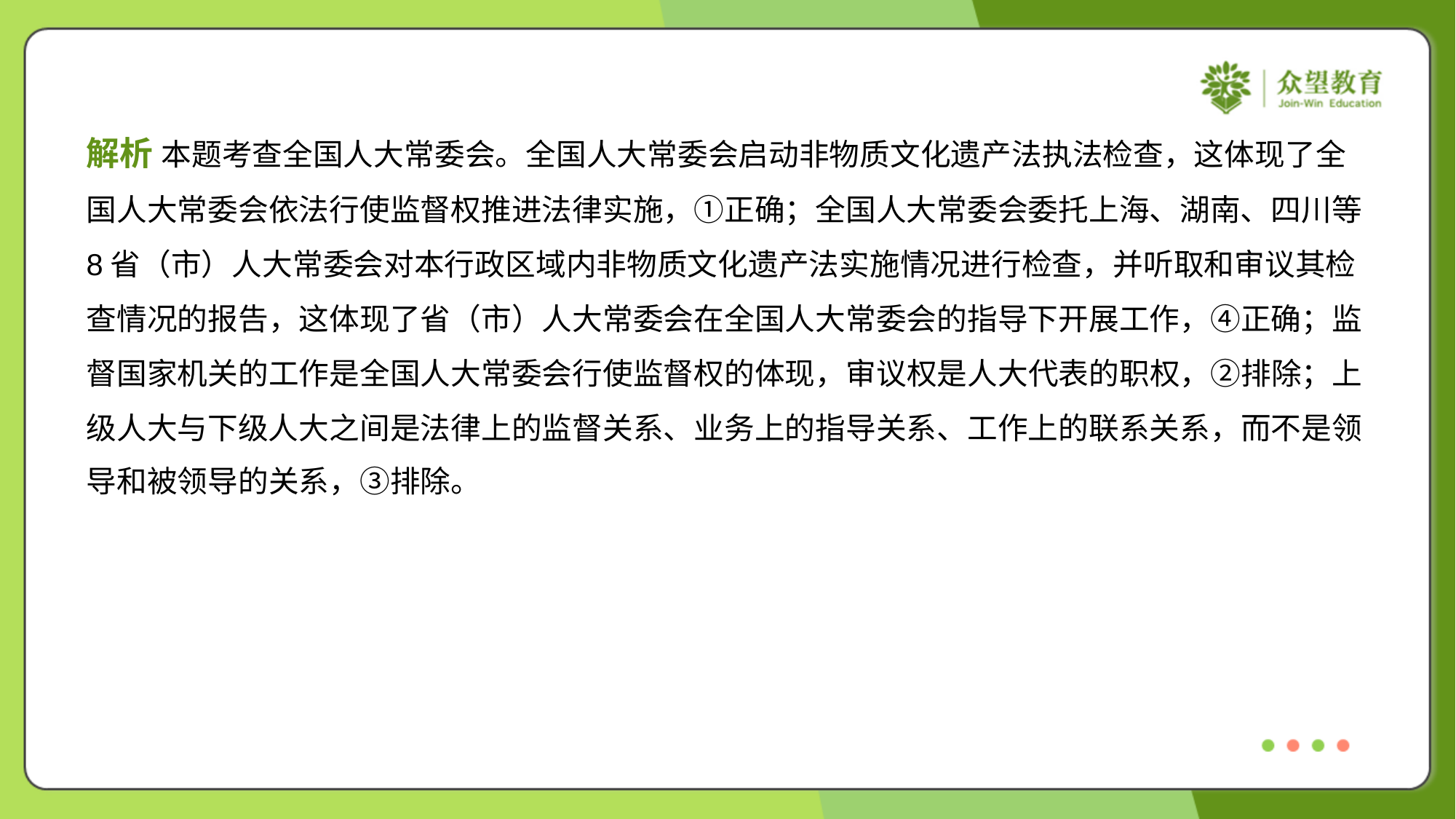

解析 本题考查全国人大常委会。全国人大常委会启动非物质文化遗产法执法检查，这体现了全
国人大常委会依法行使监督权推进法律实施，①正确；全国人大常委会委托上海、湖南、四川等
8省（市）人大常委会对本行政区域内非物质文化遗产法实施情况进行检查，并听取和审议其检
查情况的报告，这体现了省（市）人大常委会在全国人大常委会的指导下开展工作，④正确；监
督国家机关的工作是全国人大常委会行使监督权的体现，审议权是人大代表的职权，②排除；上
级人大与下级人大之间是法律上的监督关系、业务上的指导关系、工作上的联系关系，而不是领
导和被领导的关系，③排除。